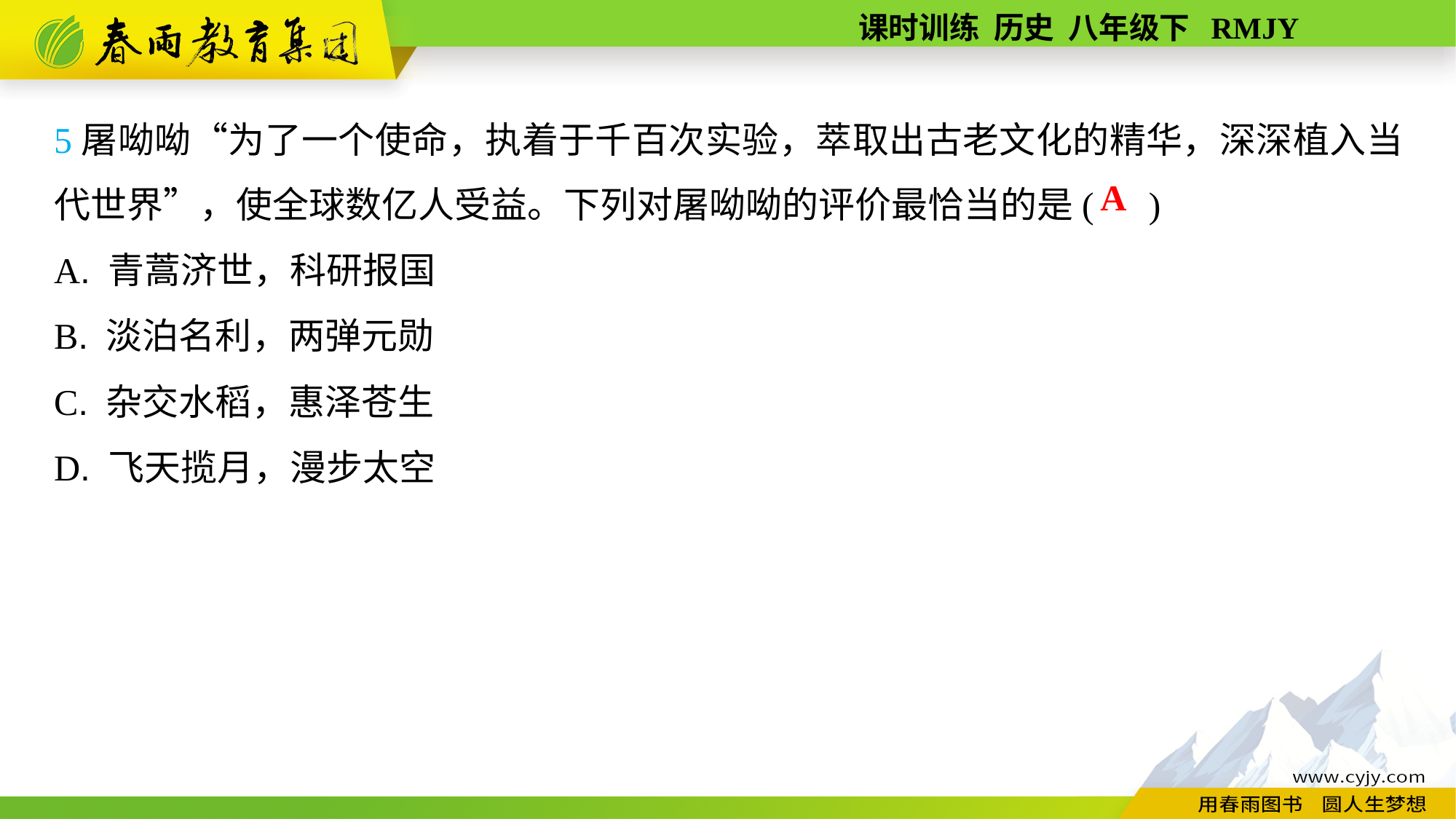

5屠呦呦“为了一个使命，执着于千百次实验，萃取出古老文化的精华，深深植入当代世界”，使全球数亿人受益。下列对屠呦呦的评价最恰当的是(      )
A. 青蒿济世，科研报国
B. 淡泊名利，两弹元勋
C. 杂交水稻，惠泽苍生
D. 飞天揽月，漫步太空
A